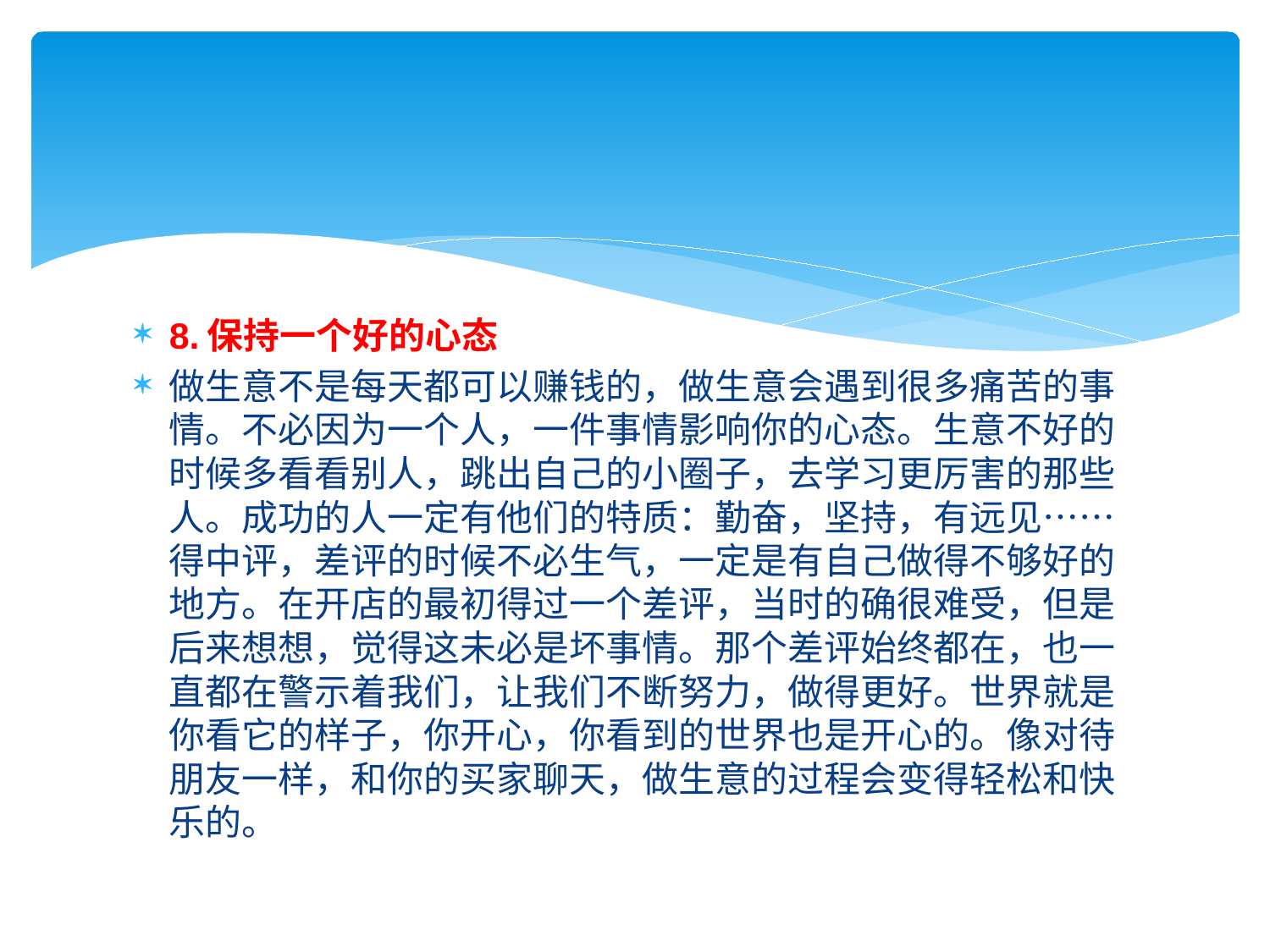

8.保持一个好的心态
做生意不是每天都可以赚钱的，做生意会遇到很多痛苦的事情。不必因为一个人，一件事情影响你的心态。生意不好的时候多看看别人，跳出自己的小圈子，去学习更厉害的那些人。成功的人一定有他们的特质：勤奋，坚持，有远见……得中评，差评的时候不必生气，一定是有自己做得不够好的地方。在开店的最初得过一个差评，当时的确很难受，但是后来想想，觉得这未必是坏事情。那个差评始终都在，也一直都在警示着我们，让我们不断努力，做得更好。世界就是你看它的样子，你开心，你看到的世界也是开心的。像对待朋友一样，和你的买家聊天，做生意的过程会变得轻松和快乐的。